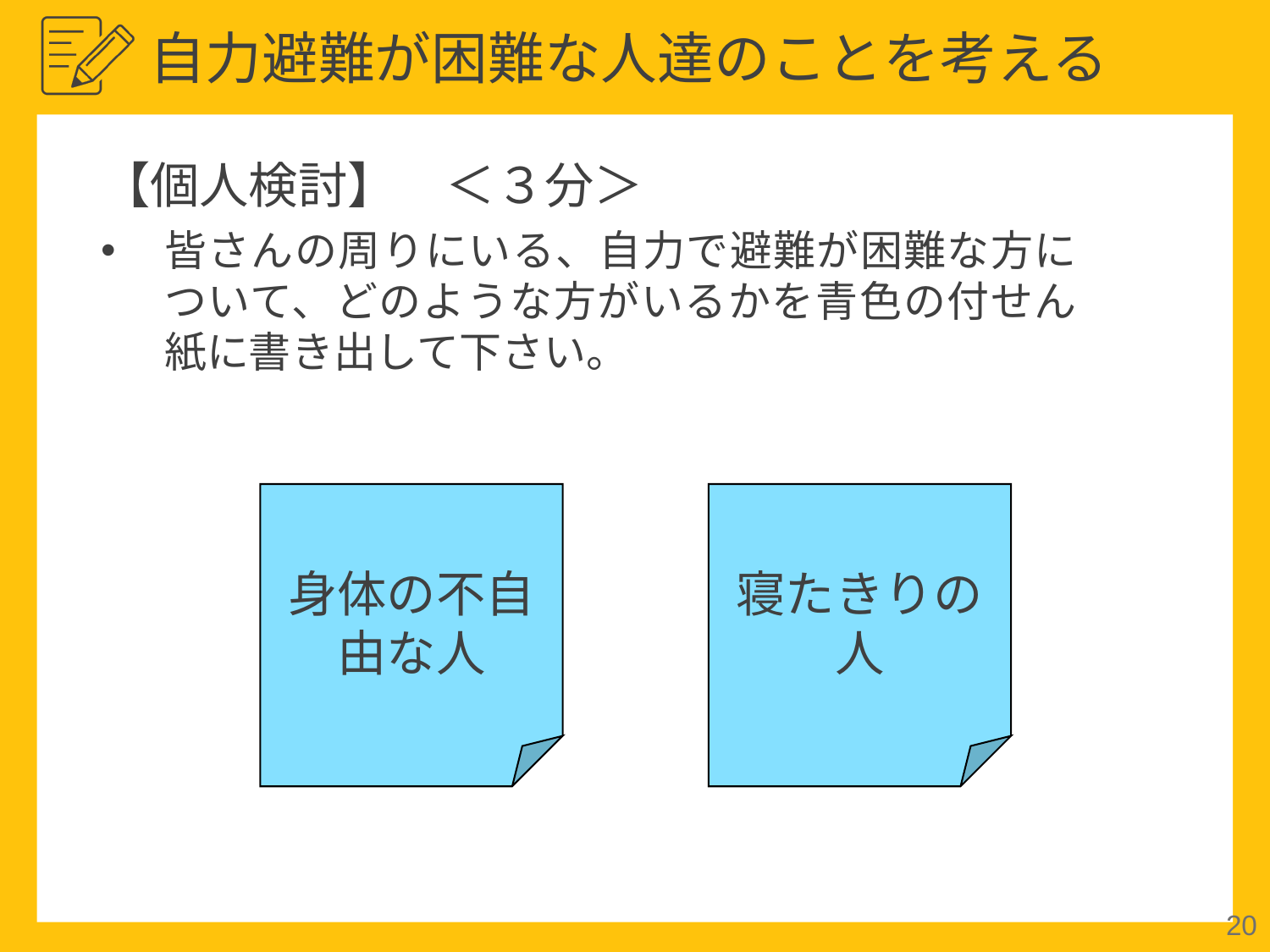

自力避難が困難な人達のことを考える
【個人検討】　＜３分＞
皆さんの周りにいる、自力で避難が困難な方について、どのような方がいるかを青色の付せん紙に書き出して下さい。
身体の不自由な人
寝たきりの人
20